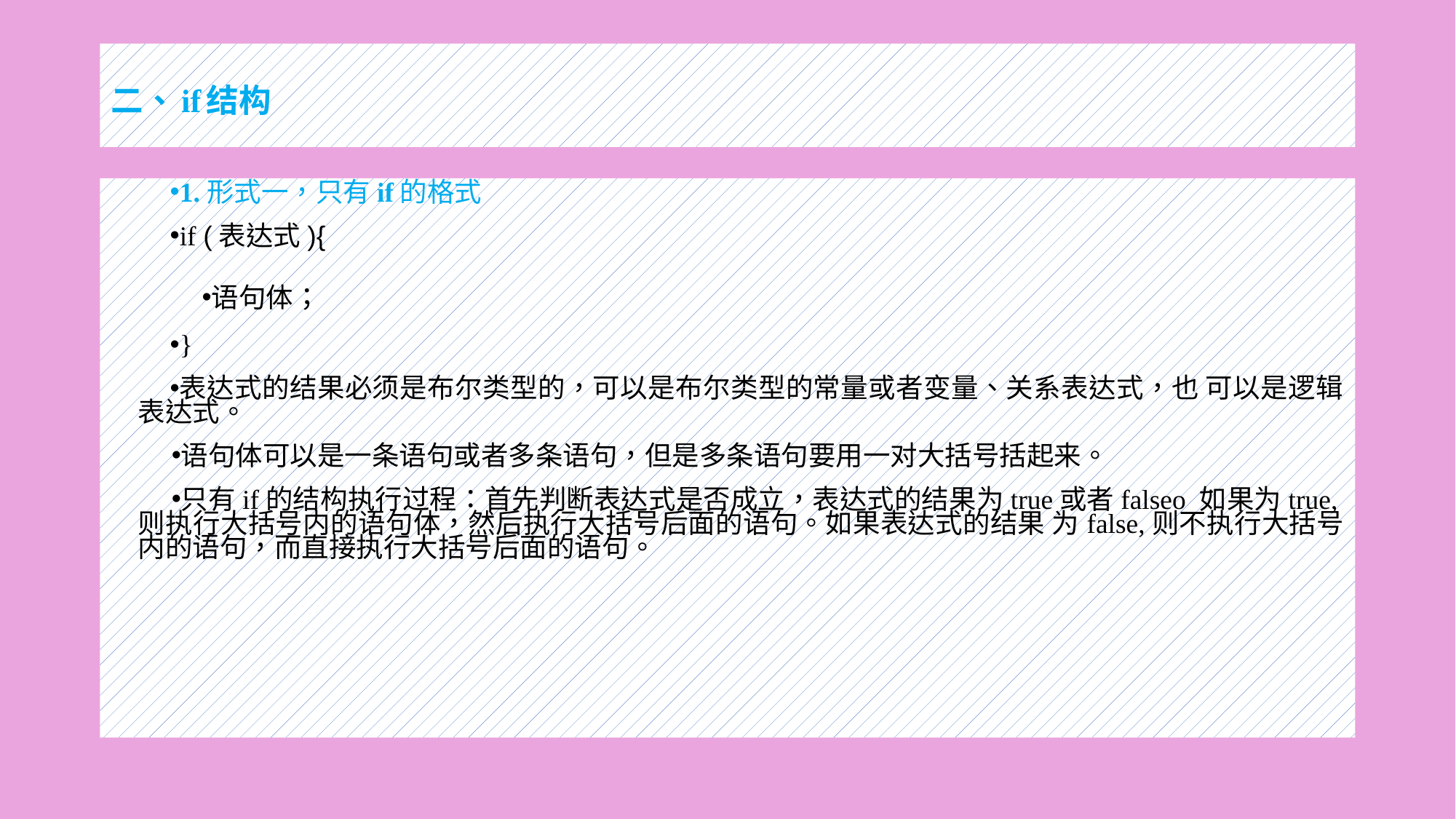

# 二、if结构
1.形式一，只有if的格式
if (表达式){
语句体；
}
表达式的结果必须是布尔类型的，可以是布尔类型的常量或者变量、关系表达式，也 可以是逻辑表达式。
语句体可以是一条语句或者多条语句，但是多条语句要用一对大括号括起来。
只有if的结构执行过程：首先判断表达式是否成立，表达式的结果为true或者falseo 如果为true,则执行大括号内的语句体，然后执行大括号后面的语句。如果表达式的结果 为false,则不执行大括号内的语句，而直接执行大括号后面的语句。